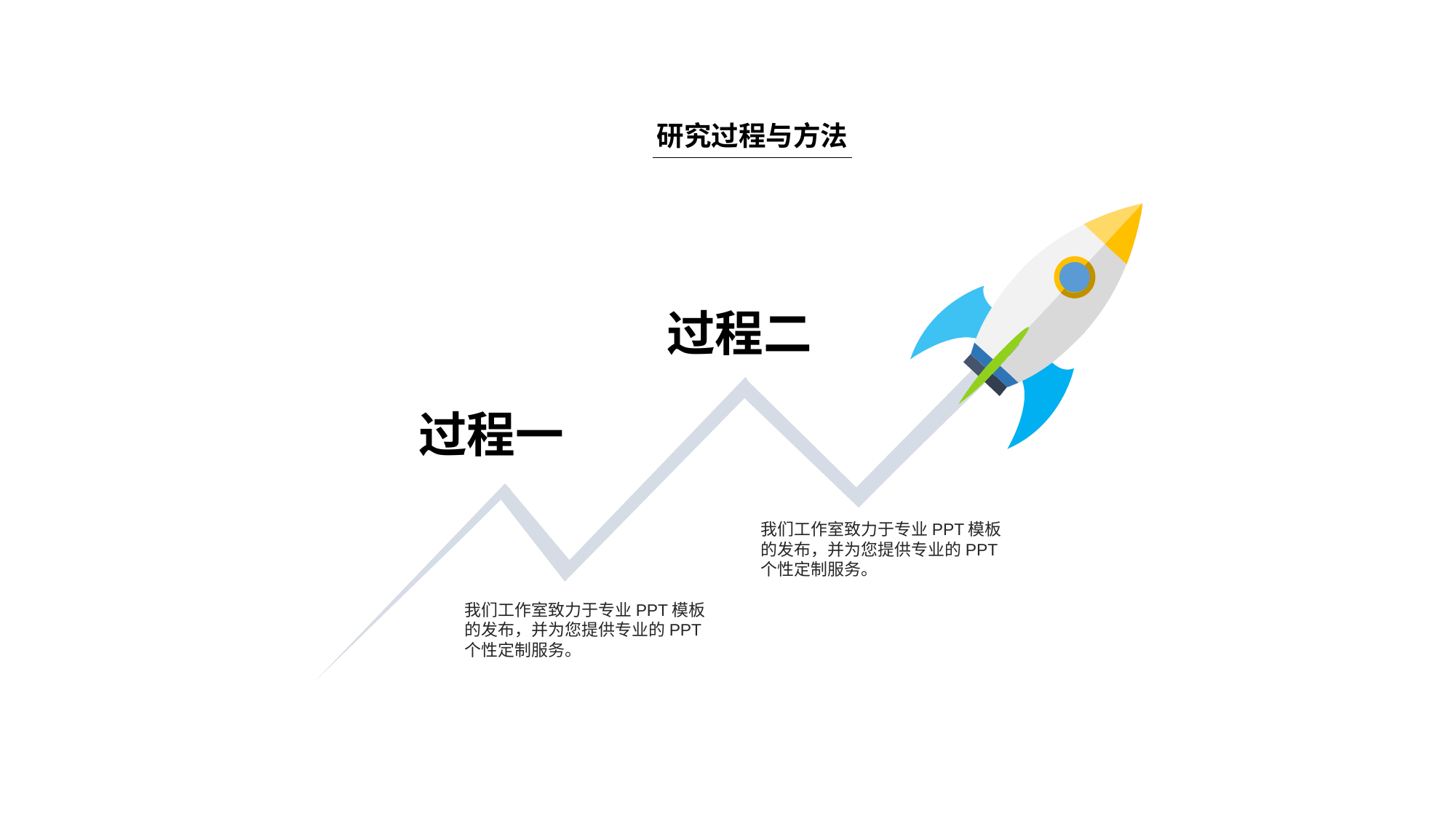

研究过程与方法

过程二
过程一
我们工作室致力于专业PPT模板的发布，并为您提供专业的PPT个性定制服务。
我们工作室致力于专业PPT模板的发布，并为您提供专业的PPT个性定制服务。